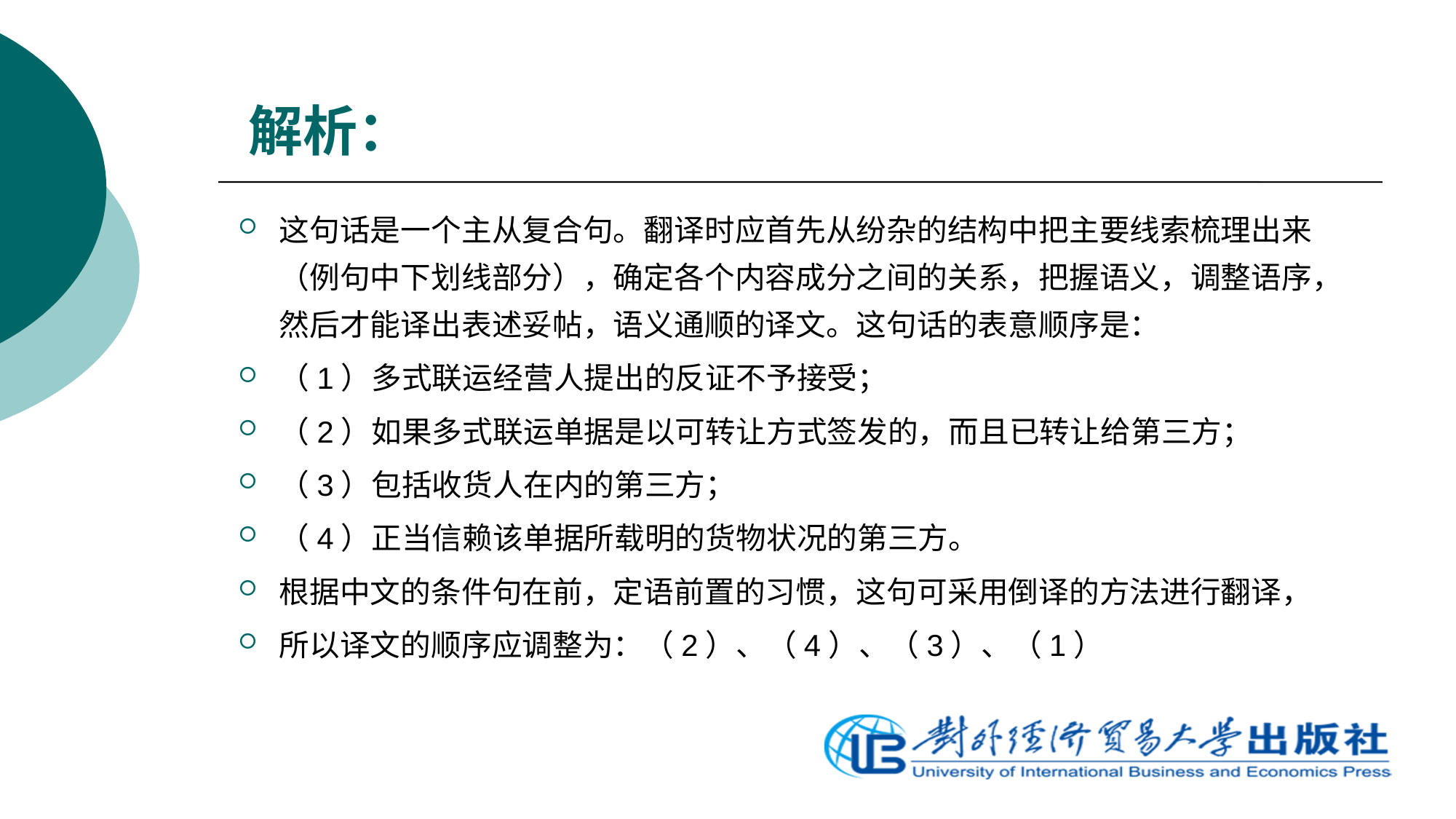

# 解析：
这句话是一个主从复合句。翻译时应首先从纷杂的结构中把主要线索梳理出来（例句中下划线部分），确定各个内容成分之间的关系，把握语义，调整语序，然后才能译出表述妥帖，语义通顺的译文。这句话的表意顺序是：
（1）多式联运经营人提出的反证不予接受；
（2）如果多式联运单据是以可转让方式签发的，而且已转让给第三方；
（3）包括收货人在内的第三方；
（4）正当信赖该单据所载明的货物状况的第三方。
根据中文的条件句在前，定语前置的习惯，这句可采用倒译的方法进行翻译，
所以译文的顺序应调整为：（2）、（4）、（3）、（1）